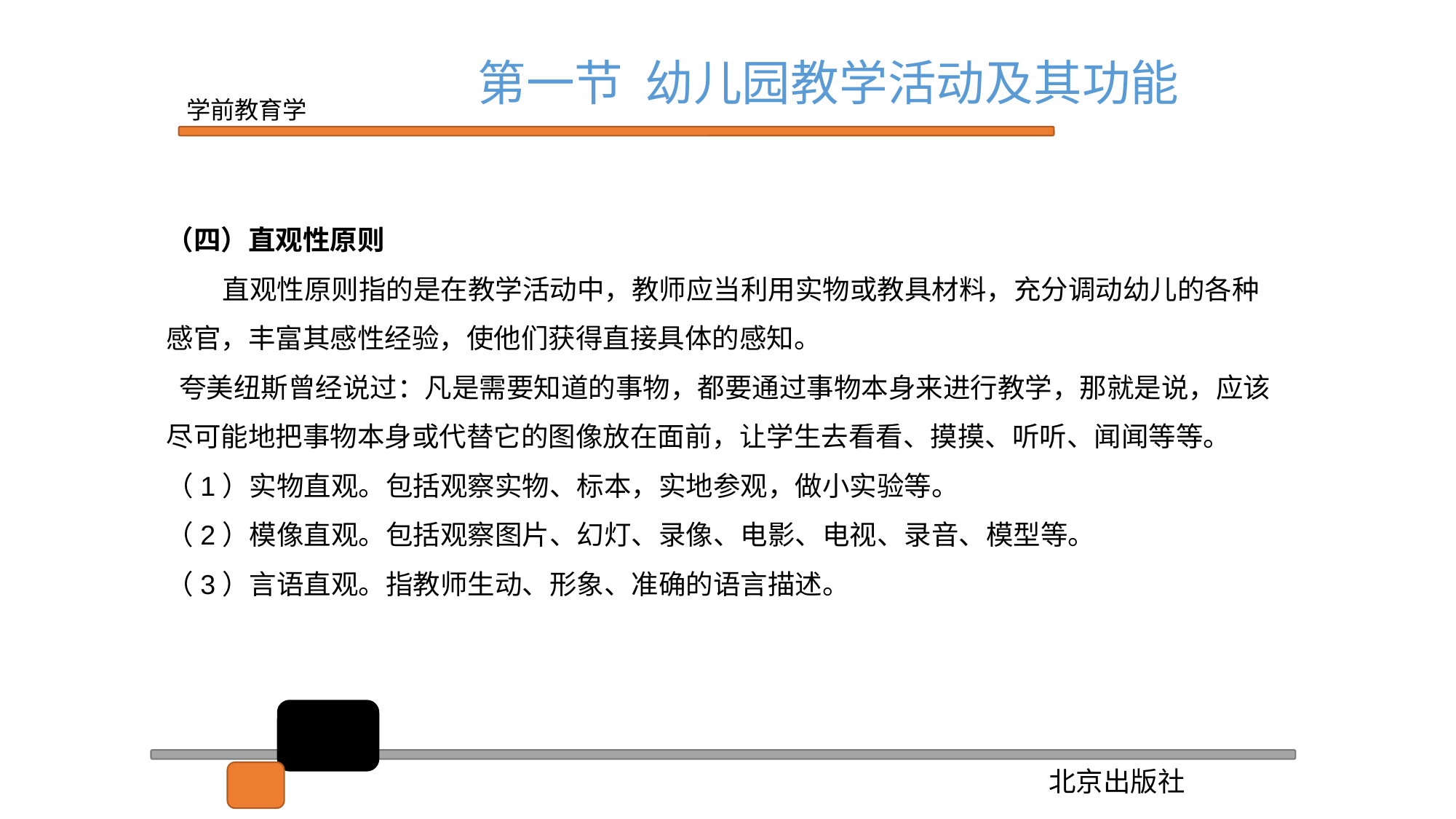

第一节  幼儿园教学活动及其功能

（四）直观性原则
        直观性原则指的是在教学活动中，教师应当利用实物或教具材料，充分调动幼儿的各种感官，丰富其感性经验，使他们获得直接具体的感知。
 夸美纽斯曾经说过：凡是需要知道的事物，都要通过事物本身来进行教学，那就是说，应该尽可能地把事物本身或代替它的图像放在面前，让学生去看看、摸摸、听听、闻闻等等。
（1）实物直观。包括观察实物、标本，实地参观，做小实验等。
（2）模像直观。包括观察图片、幻灯、录像、电影、电视、录音、模型等。
（3）言语直观。指教师生动、形象、准确的语言描述。